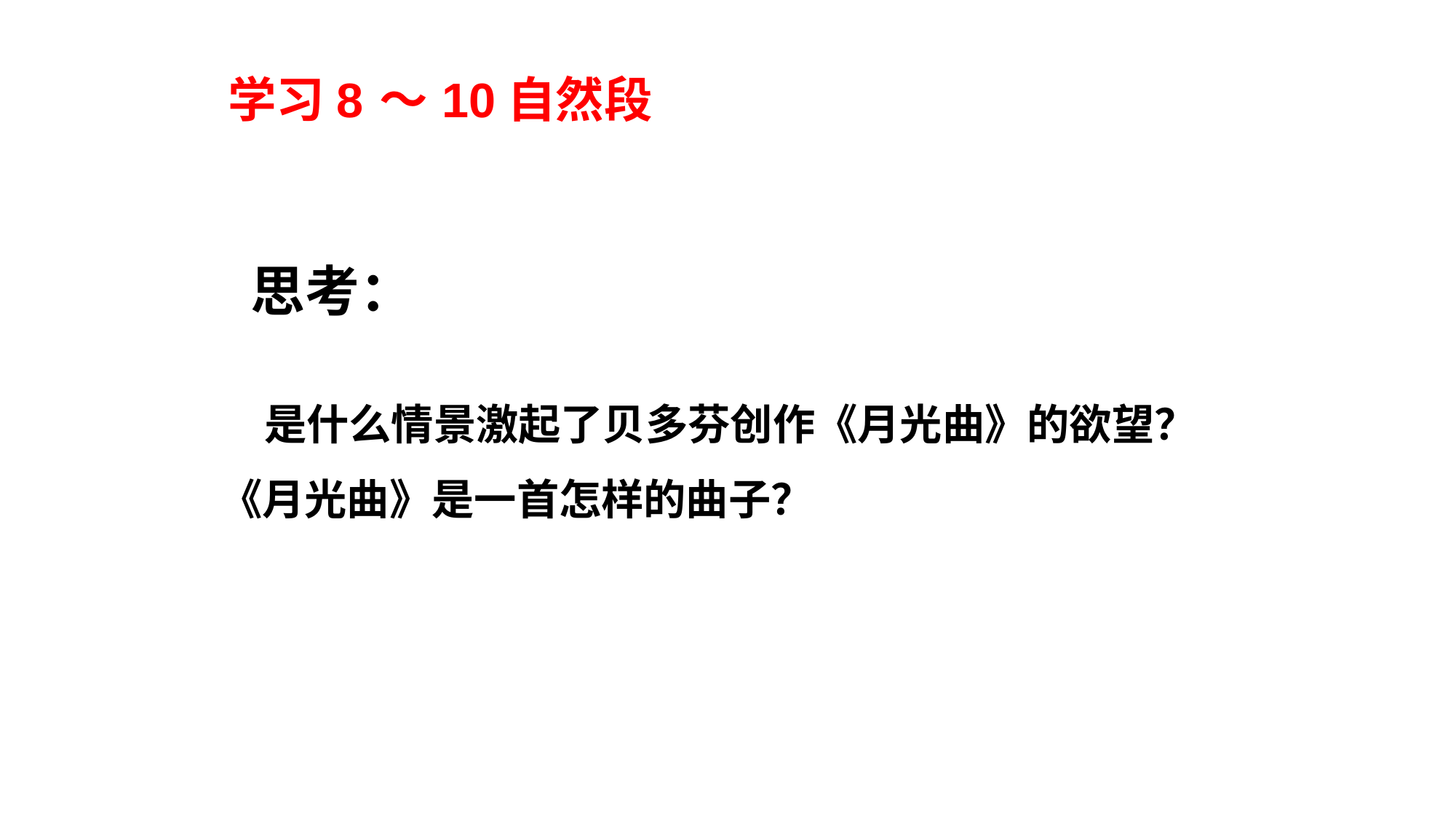

学习8 ～ 10自然段
思考：
     是什么情景激起了贝多芬创作《月光曲》的欲望？《月光曲》是一首怎样的曲子？